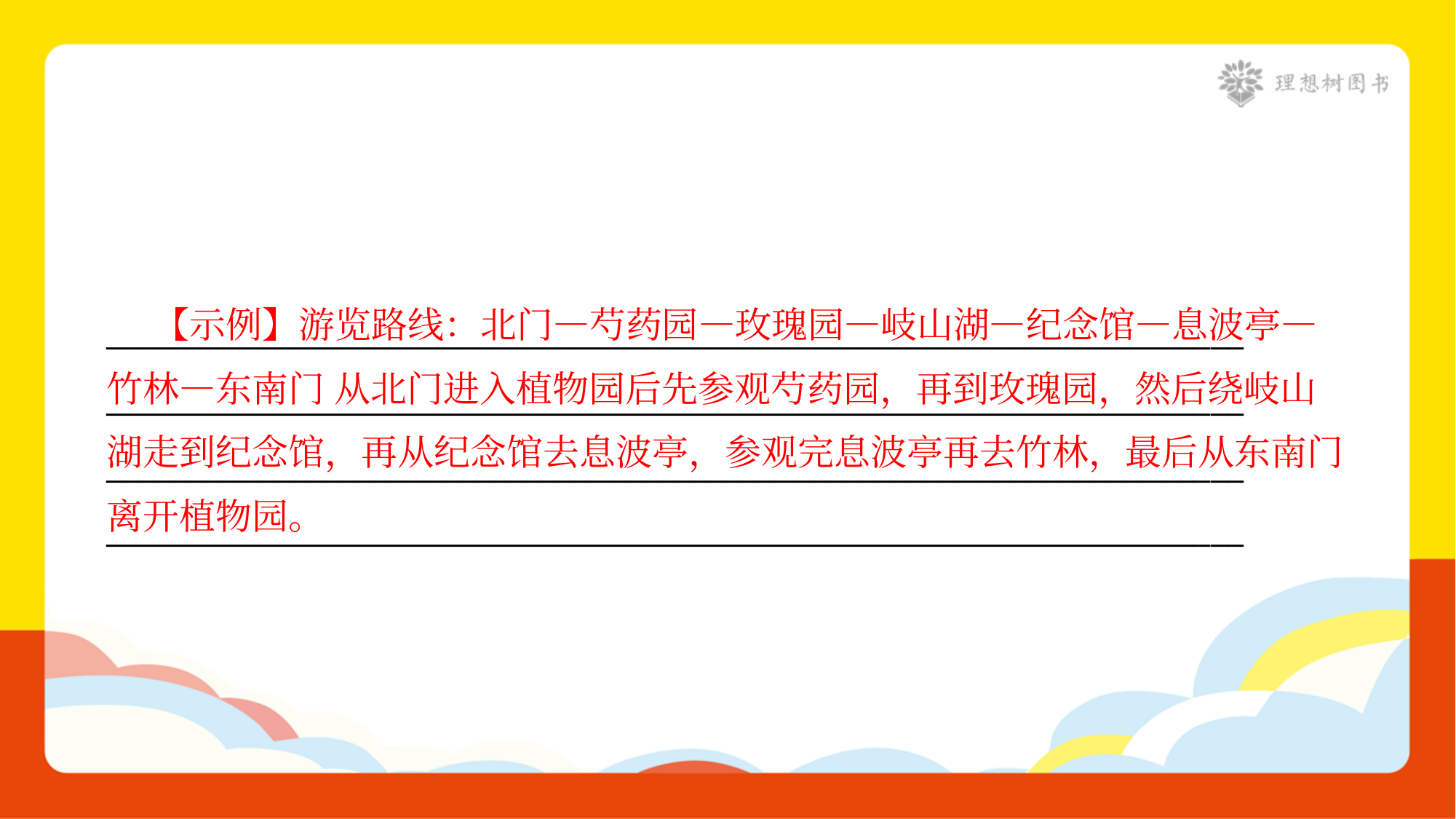

【示例】游览路线：北门—芍药园—玫瑰园—岐山湖—纪念馆—息波亭—
竹林—东南门 从北门进入植物园后先参观芍药园，再到玫瑰园，然后绕岐山
湖走到纪念馆，再从纪念馆去息波亭，参观完息波亭再去竹林，最后从东南门
离开植物园。
____________________________________________________________________
____________________________________________________________________
____________________________________________________________________
____________________________________________________________________